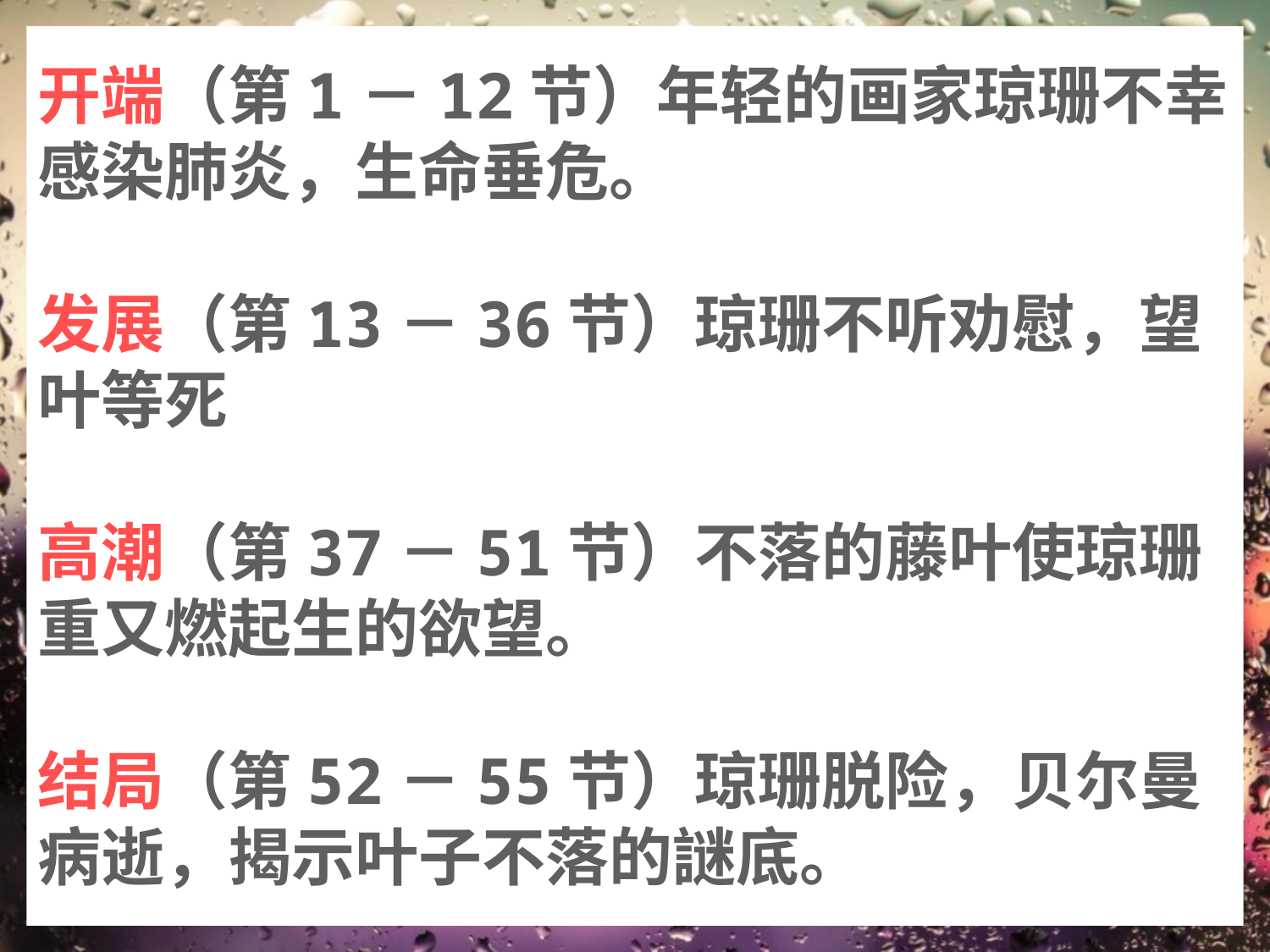

开端（第1－12节）年轻的画家琼珊不幸感染肺炎，生命垂危。

发展（第13－36节）琼珊不听劝慰，望叶等死

高潮（第37－51节）不落的藤叶使琼珊重又燃起生的欲望。

结局（第52－55节）琼珊脱险，贝尔曼病逝，揭示叶子不落的謎底。